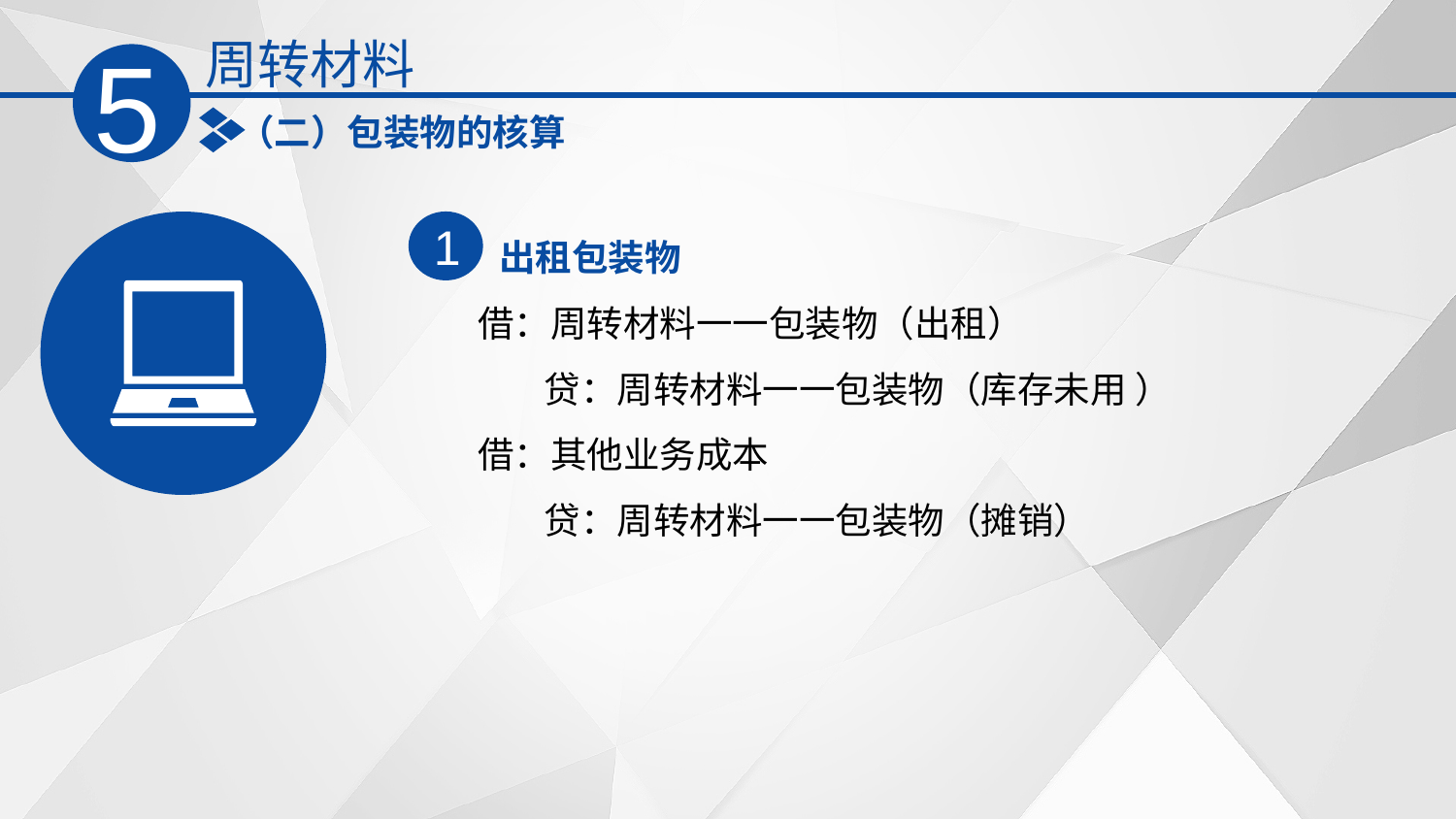

周转材料
5

（二）包装物的核算

出租包装物
1

借：周转材料一一包装物（出租）
       贷：周转材料一一包装物（库存未用 ）
借：其他业务成本
       贷：周转材料一一包装物（摊销）